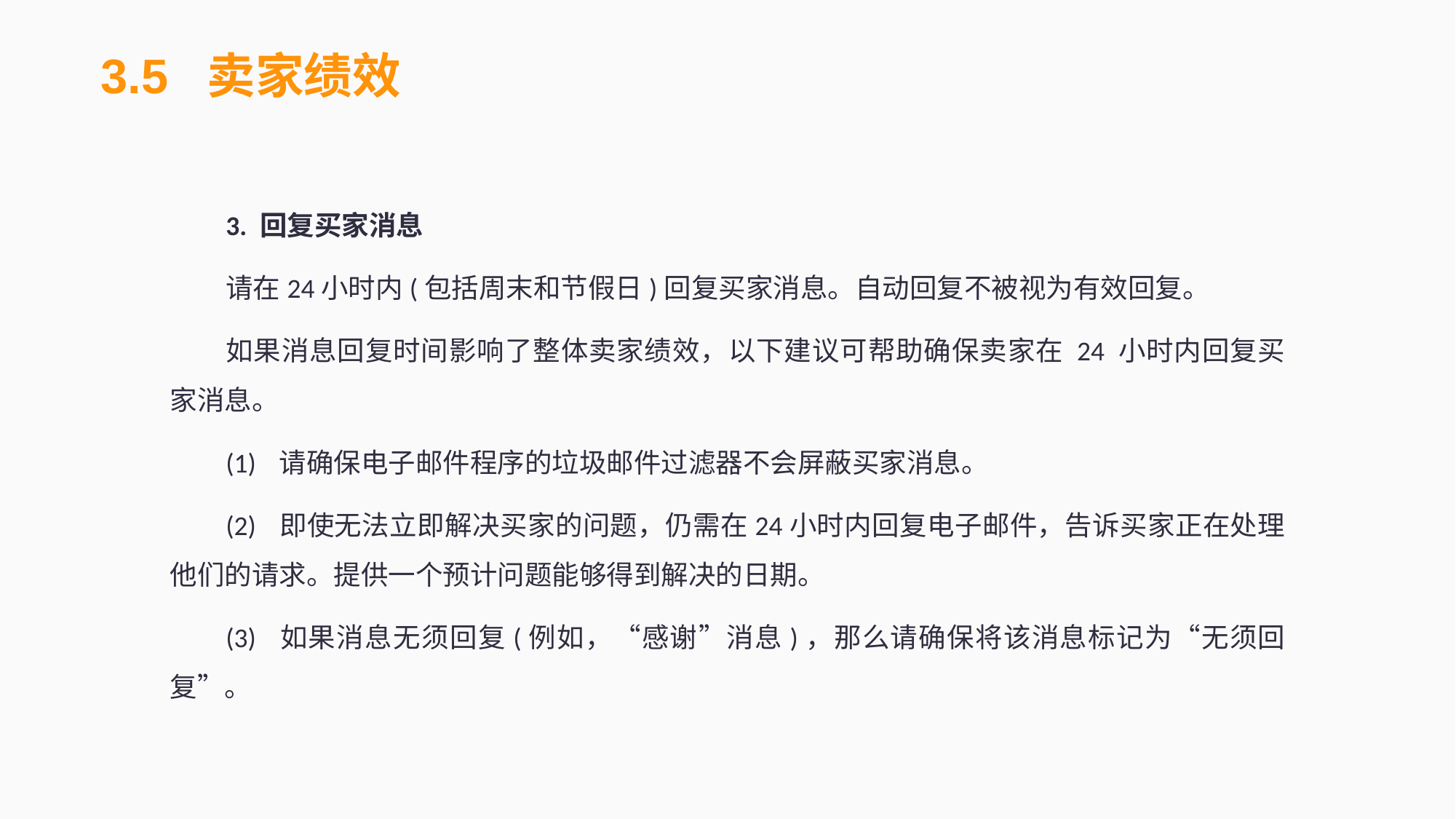

3.5  卖家绩效
3. 回复买家消息
请在24小时内(包括周末和节假日)回复买家消息。自动回复不被视为有效回复。
如果消息回复时间影响了整体卖家绩效，以下建议可帮助确保卖家在 24 小时内回复买家消息。
(1)	请确保电子邮件程序的垃圾邮件过滤器不会屏蔽买家消息。
(2)	即使无法立即解决买家的问题，仍需在24小时内回复电子邮件，告诉买家正在处理他们的请求。提供一个预计问题能够得到解决的日期。
(3)	如果消息无须回复(例如，“感谢”消息)，那么请确保将该消息标记为“无须回复”。